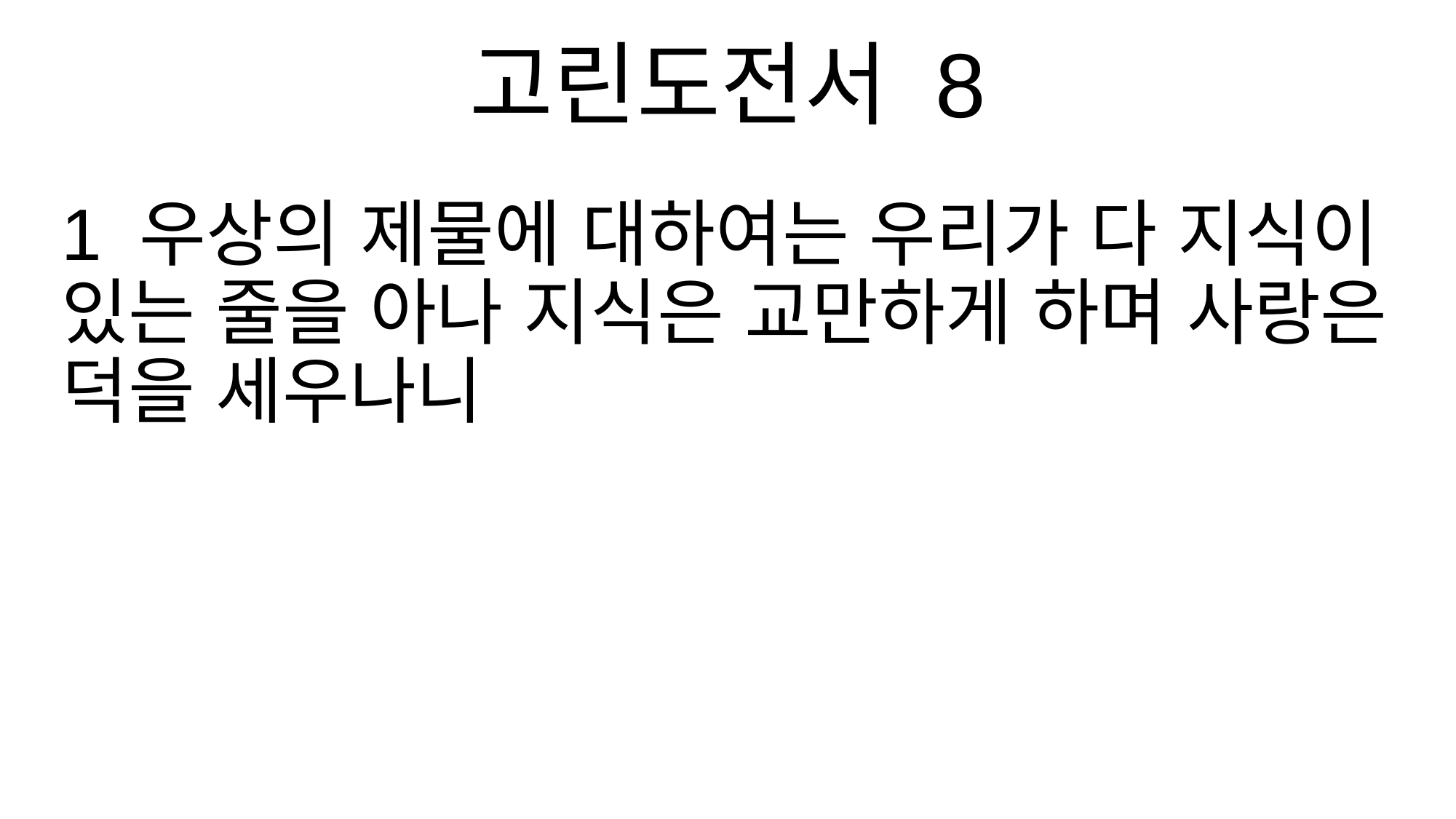

고린도전서 8
1 우상의 제물에 대하여는 우리가 다 지식이 있는 줄을 아나 지식은 교만하게 하며 사랑은 덕을 세우나니